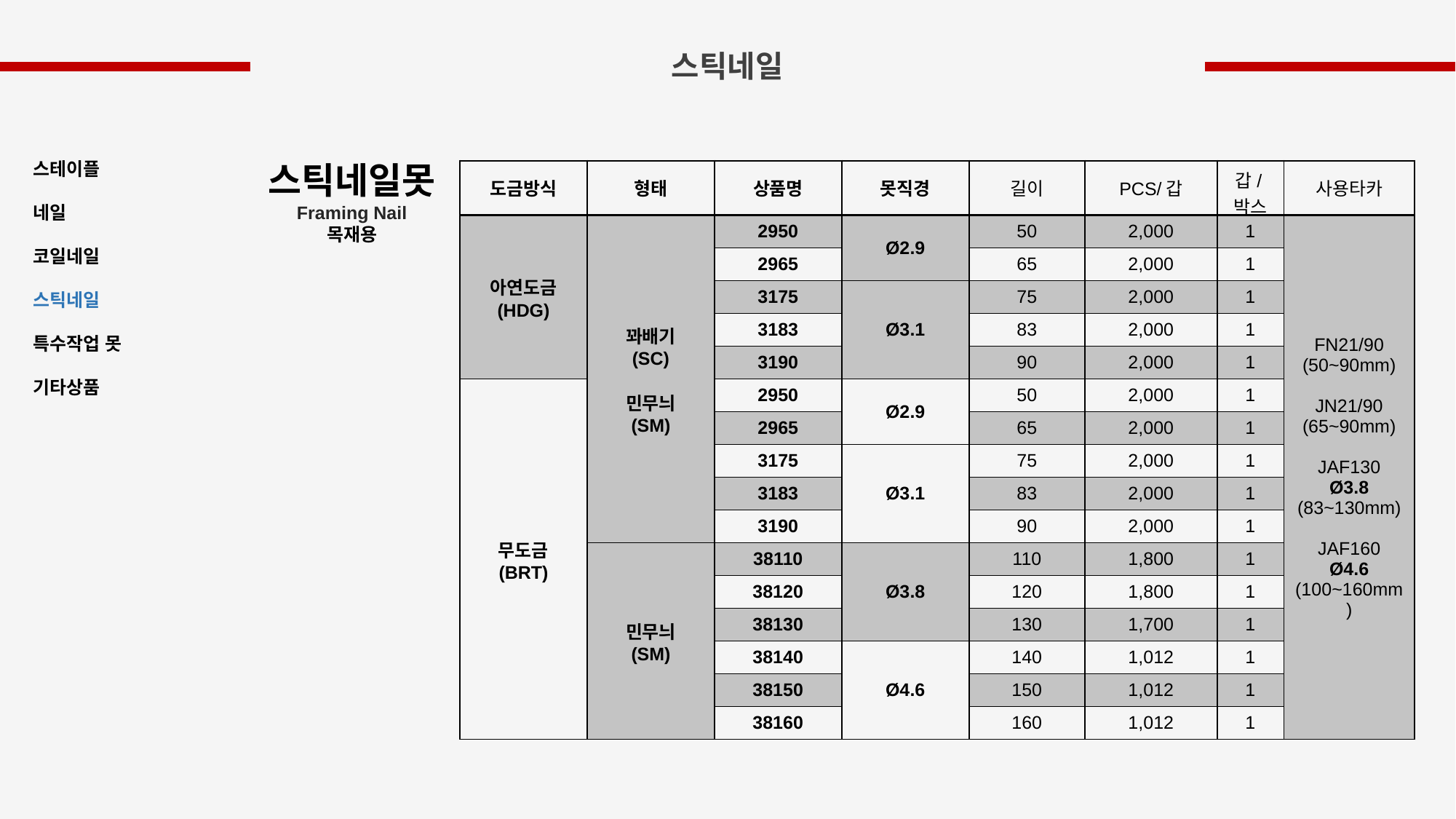

스틱네일
스테이플

네일

코일네일

스틱네일

특수작업 못

기타상품
스틱네일못
Framing Nail
목재용
| 도금방식 | 형태 | 상품명 | 못직경 | 길이 | PCS/갑 | 갑/박스 | 사용타카 |
| --- | --- | --- | --- | --- | --- | --- | --- |
| 아연도금 (HDG) | 꽈배기 (SC) 민무늬 (SM) | 2950 | Ø2.9 | 50 | 2,000 | 1 | FN21/90 (50~90mm) JN21/90 (65~90mm) JAF130 Ø3.8 (83~130mm) JAF160 Ø4.6 (100~160mm) |
|  |  | 2965 |  | 65 | 2,000 | 1 |  |
|  |  | 3175 | Ø3.1 | 75 | 2,000 | 1 |  |
|  |  | 3183 |  | 83 | 2,000 | 1 |  |
|  |  | 3190 |  | 90 | 2,000 | 1 |  |
| 무도금 (BRT) |  | 2950 | Ø2.9 | 50 | 2,000 | 1 |  |
|  |  | 2965 |  | 65 | 2,000 | 1 |  |
|  |  | 3175 | Ø3.1 | 75 | 2,000 | 1 |  |
|  |  | 3183 |  | 83 | 2,000 | 1 |  |
|  |  | 3190 |  | 90 | 2,000 | 1 |  |
|  | 민무늬 (SM) | 38110 | Ø3.8 | 110 | 1,800 | 1 |  |
|  |  | 38120 |  | 120 | 1,800 | 1 |  |
|  |  | 38130 |  | 130 | 1,700 | 1 |  |
|  |  | 38140 | Ø4.6 | 140 | 1,012 | 1 |  |
|  |  | 38150 |  | 150 | 1,012 | 1 |  |
|  |  | 38160 |  | 160 | 1,012 | 1 |  |